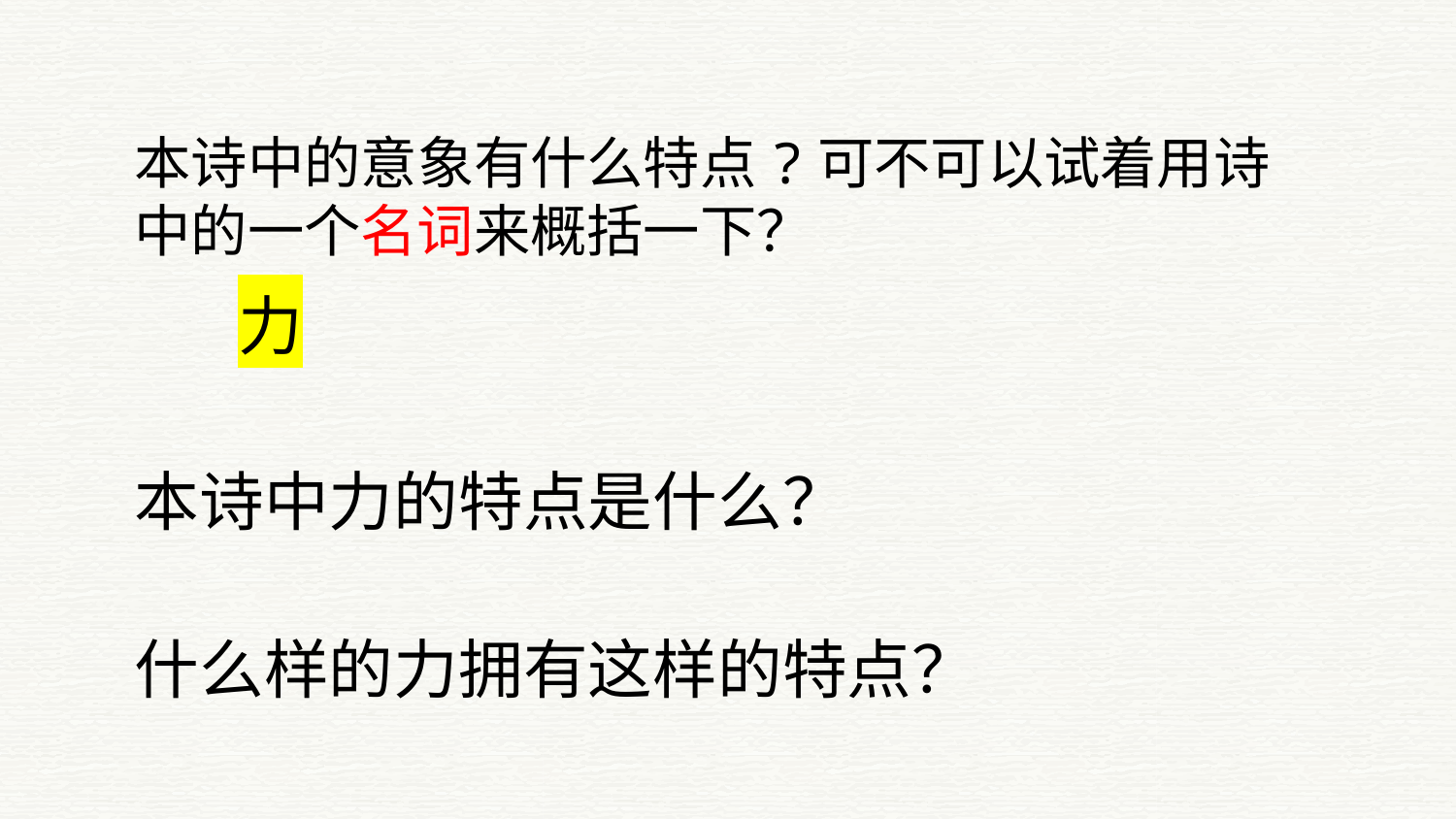

本诗中的意象有什么特点?可不可以试着用诗中的一个名词来概括一下？

力
本诗中力的特点是什么？
什么样的力拥有这样的特点？